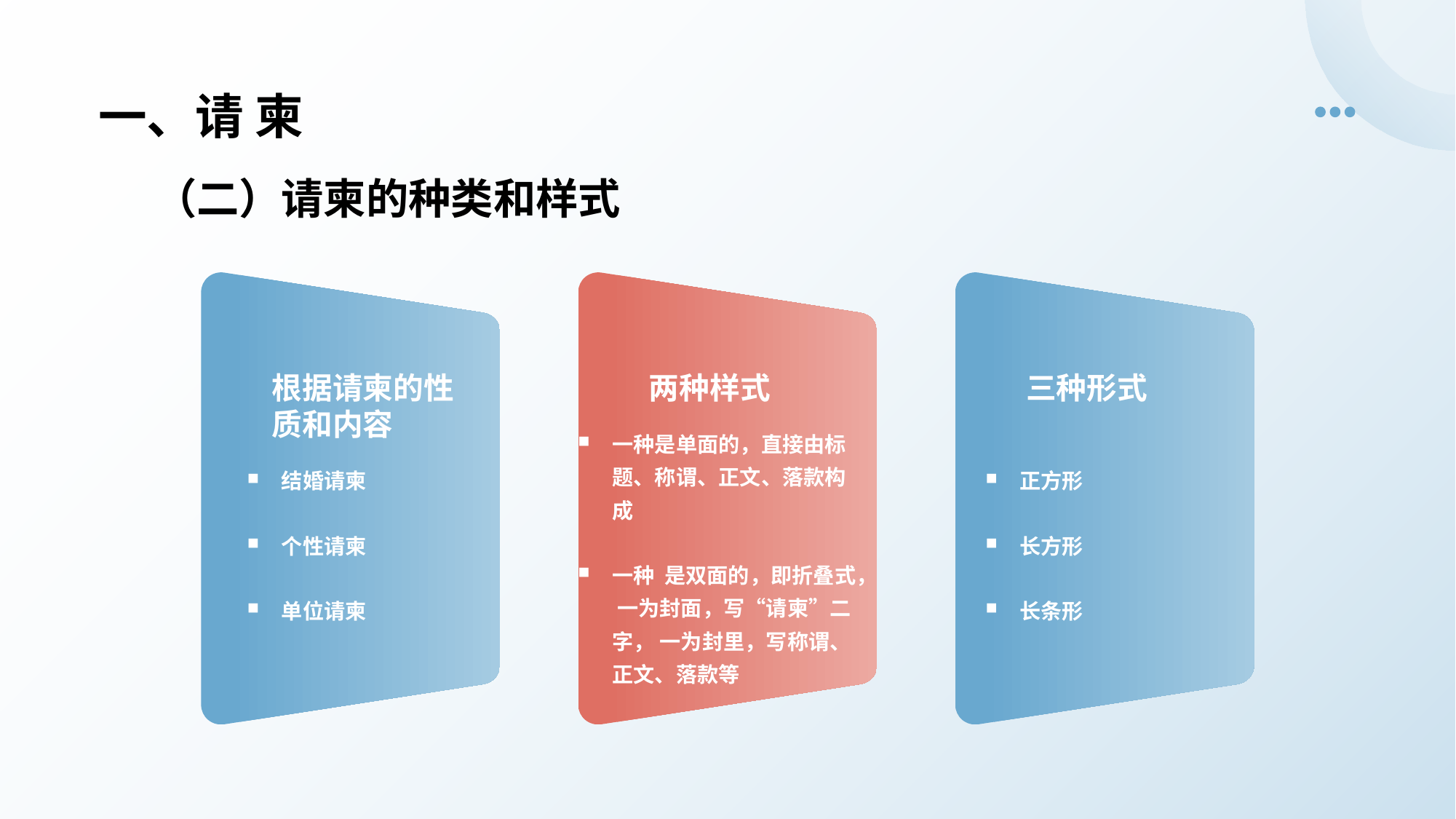

一、请 柬
（二）请柬的种类和样式

根据请柬的性质和内容
两种样式
三种形式
结婚请柬
个性请柬
单位请柬
正方形
长方形
长条形
一种是单面的，直接由标题、称谓、正文、落款构成
一种  是双面的，即折叠式， 一为封面，写“请柬”二字， 一为封里，写称谓、正文、落款等